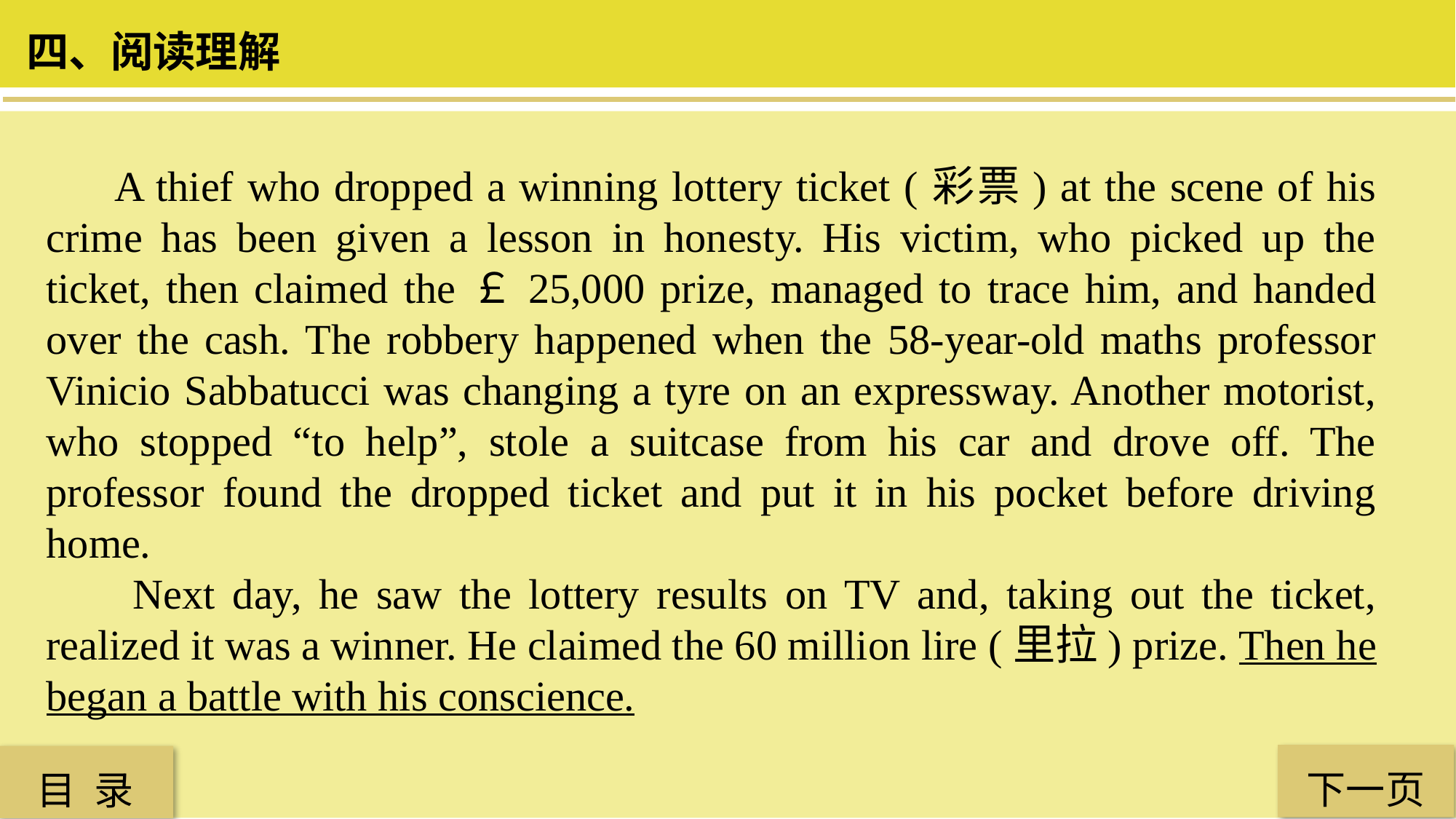

四、阅读理解
     A thief who dropped a winning lottery ticket (彩票) at the scene of his crime has been given a lesson in honesty. His victim, who picked up the ticket, then claimed the￡25,000 prize, managed to trace him, and handed over the cash. The robbery happened when the 58-year-old maths professor Vinicio Sabbatucci was changing a tyre on an expressway. Another motorist, who stopped “to help”, stole a suitcase from his car and drove off. The professor found the dropped ticket and put it in his pocket before driving home.
     Next day, he saw the lottery results on TV and, taking out the ticket, realized it was a winner. He claimed the 60 million lire (里拉) prize. Then he began a battle with his conscience.